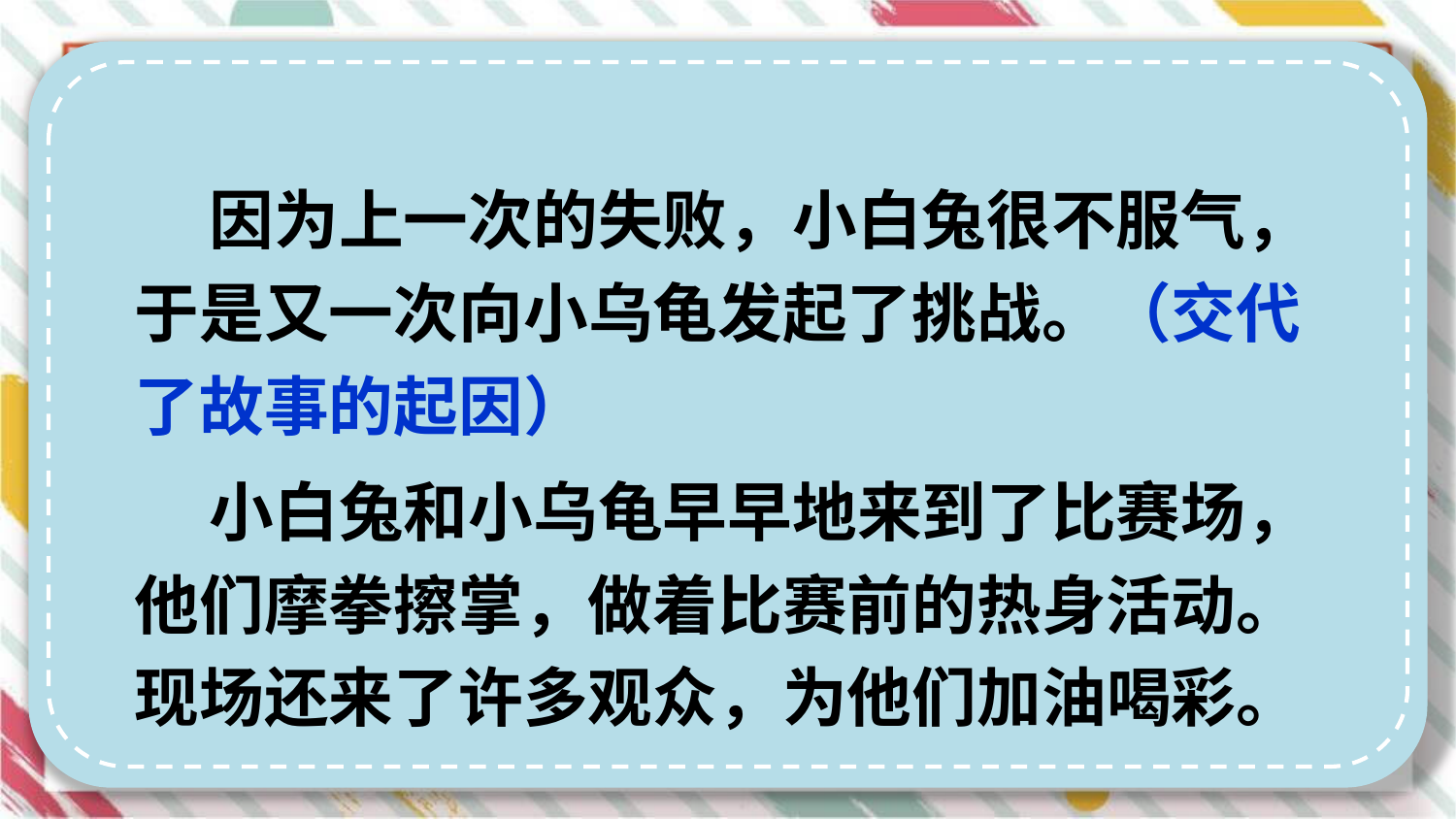

因为上一次的失败，小白兔很不服气，于是又一次向小乌龟发起了挑战。（交代了故事的起因）
    小白兔和小乌龟早早地来到了比赛场，他们摩拳擦掌，做着比赛前的热身活动。现场还来了许多观众，为他们加油喝彩。